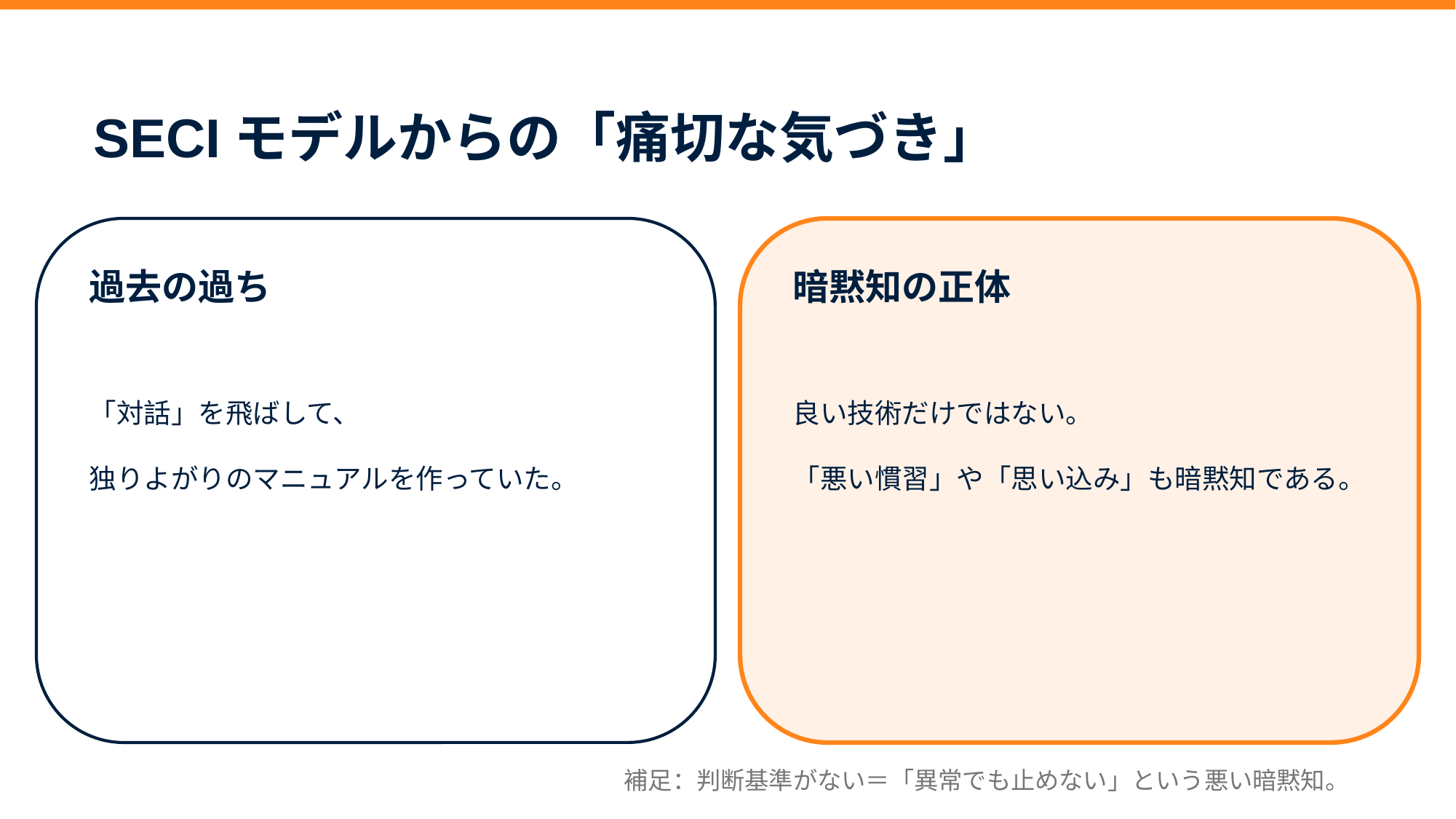

SECIモデルからの「痛切な気づき」
過去の過ち

「対話」を飛ばして、
独りよがりのマニュアルを作っていた。
暗黙知の正体

良い技術だけではない。
「悪い慣習」や「思い込み」も暗黙知である。
補足：判断基準がない＝「異常でも止めない」という悪い暗黙知。